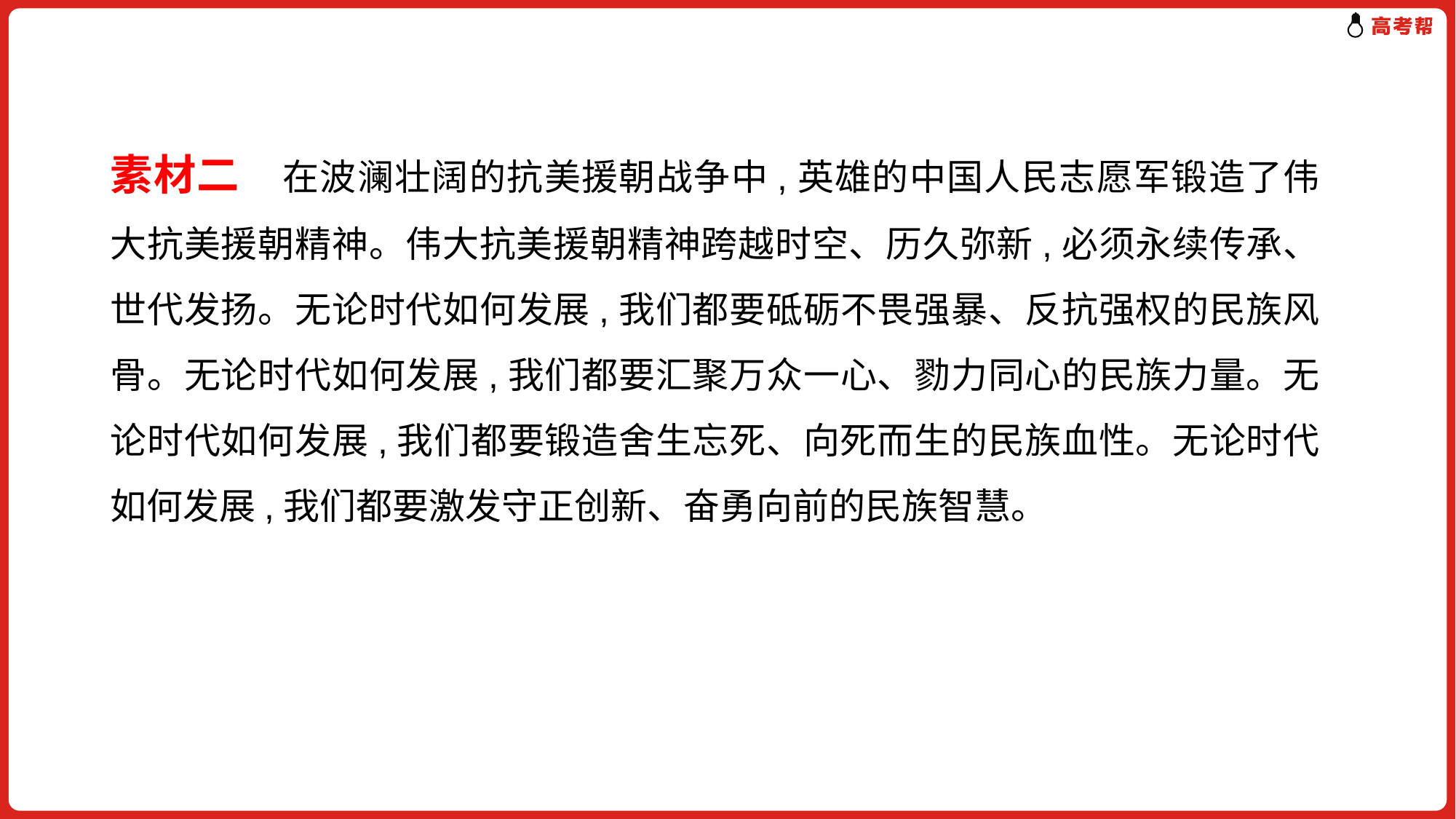

素材二    在波澜壮阔的抗美援朝战争中,英雄的中国人民志愿军锻造了伟大抗美援朝精神。伟大抗美援朝精神跨越时空、历久弥新,必须永续传承、世代发扬。无论时代如何发展,我们都要砥砺不畏强暴、反抗强权的民族风骨。无论时代如何发展,我们都要汇聚万众一心、勠力同心的民族力量。无论时代如何发展,我们都要锻造舍生忘死、向死而生的民族血性。无论时代如何发展,我们都要激发守正创新、奋勇向前的民族智慧。